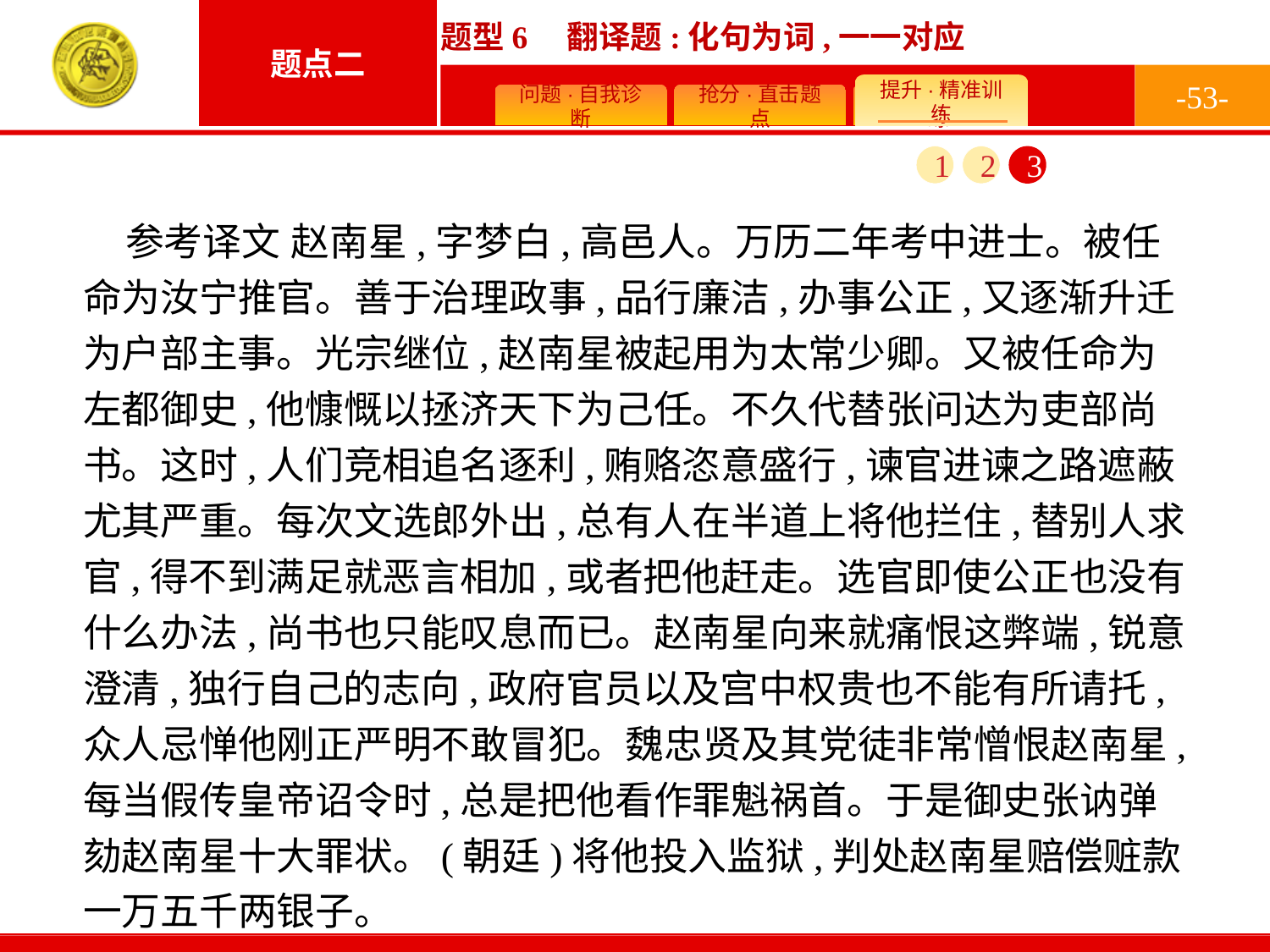

-53-
1
2
3
参考译文 赵南星,字梦白,高邑人。万历二年考中进士。被任命为汝宁推官。善于治理政事,品行廉洁,办事公正,又逐渐升迁为户部主事。光宗继位,赵南星被起用为太常少卿。又被任命为左都御史,他慷慨以拯济天下为己任。不久代替张问达为吏部尚书。这时,人们竞相追名逐利,贿赂恣意盛行,谏官进谏之路遮蔽尤其严重。每次文选郎外出,总有人在半道上将他拦住,替别人求官,得不到满足就恶言相加,或者把他赶走。选官即使公正也没有什么办法,尚书也只能叹息而已。赵南星向来就痛恨这弊端,锐意澄清,独行自己的志向,政府官员以及宫中权贵也不能有所请托,众人忌惮他刚正严明不敢冒犯。魏忠贤及其党徒非常憎恨赵南星,每当假传皇帝诏令时,总是把他看作罪魁祸首。于是御史张讷弹劾赵南星十大罪状。(朝廷)将他投入监狱,判处赵南星赔偿赃款一万五千两银子。